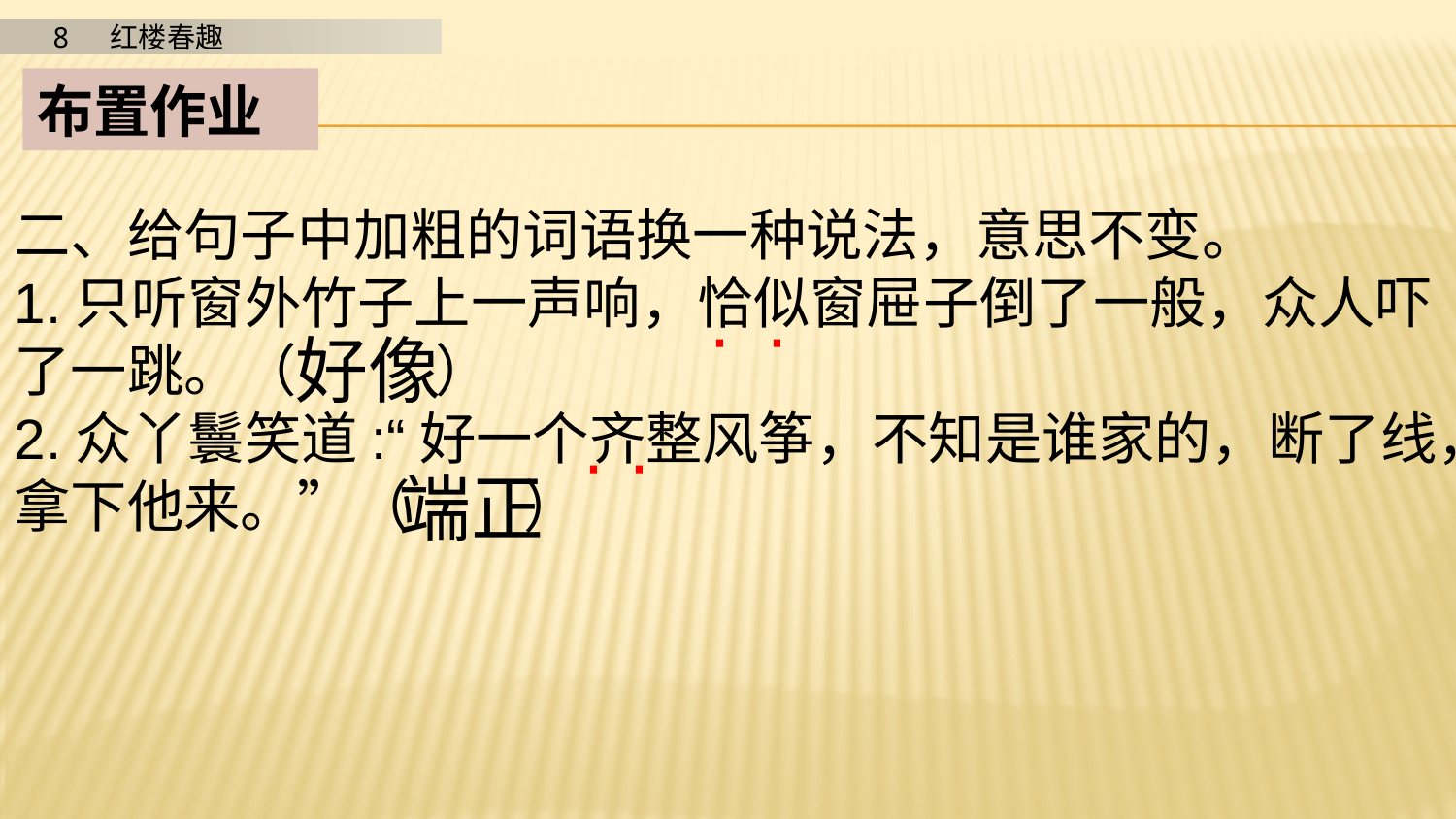

布置作业
二、给句子中加粗的词语换一种说法，意思不变。
1.只听窗外竹子上一声响，恰似窗屉子倒了一般，众人吓了一跳。（           ）
2.众丫鬟笑道:“好一个齐整风筝，不知是谁家的，断了线，拿下他来。”（         ）
·
·
好像
·
·
端正